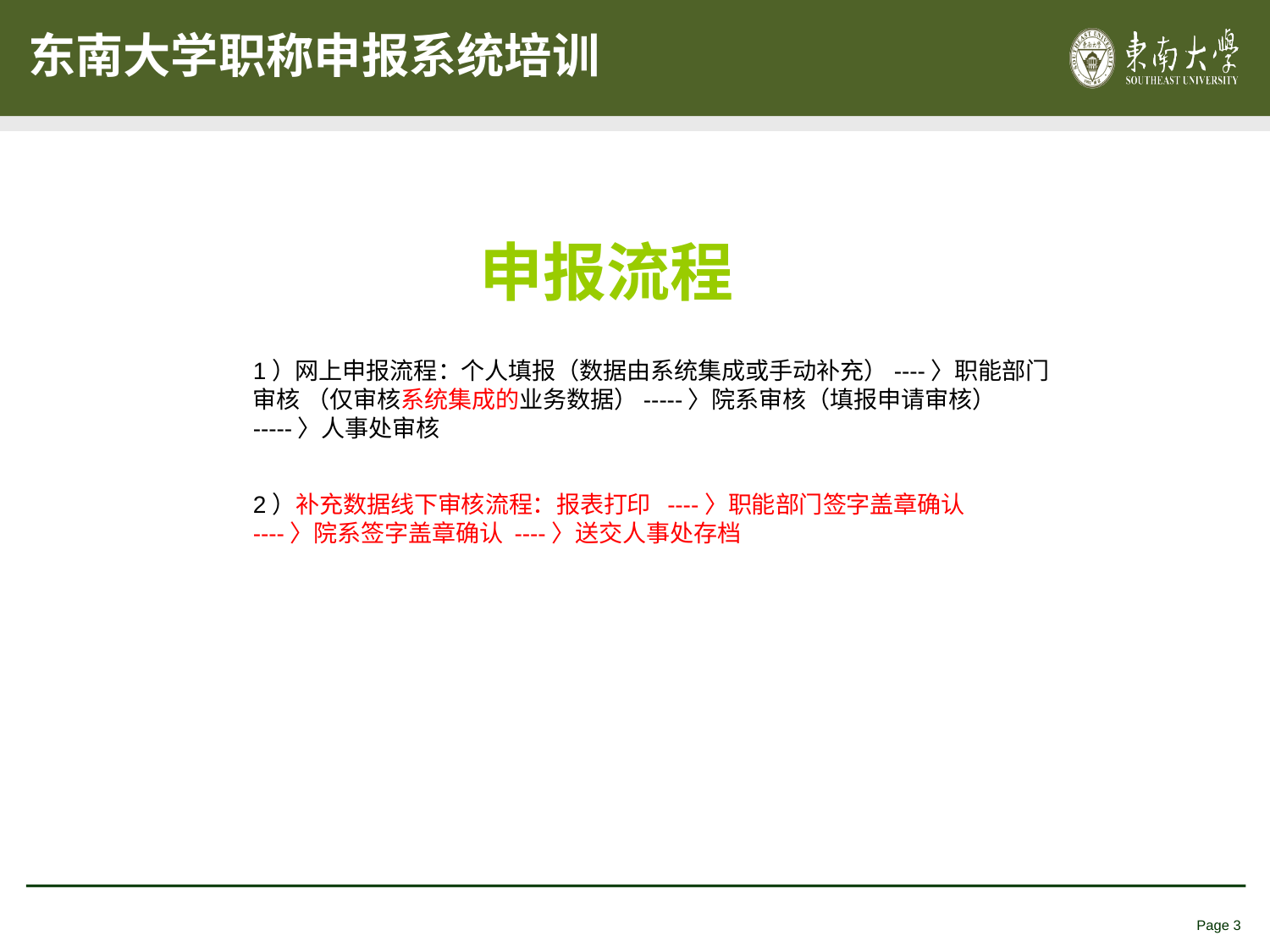

# 申报流程
1）网上申报流程：个人填报（数据由系统集成或手动补充）----〉职能部门审核 （仅审核系统集成的业务数据）-----〉院系审核（填报申请审核） -----〉人事处审核
2）补充数据线下审核流程：报表打印  ----〉职能部门签字盖章确认 ----〉院系签字盖章确认 ----〉送交人事处存档